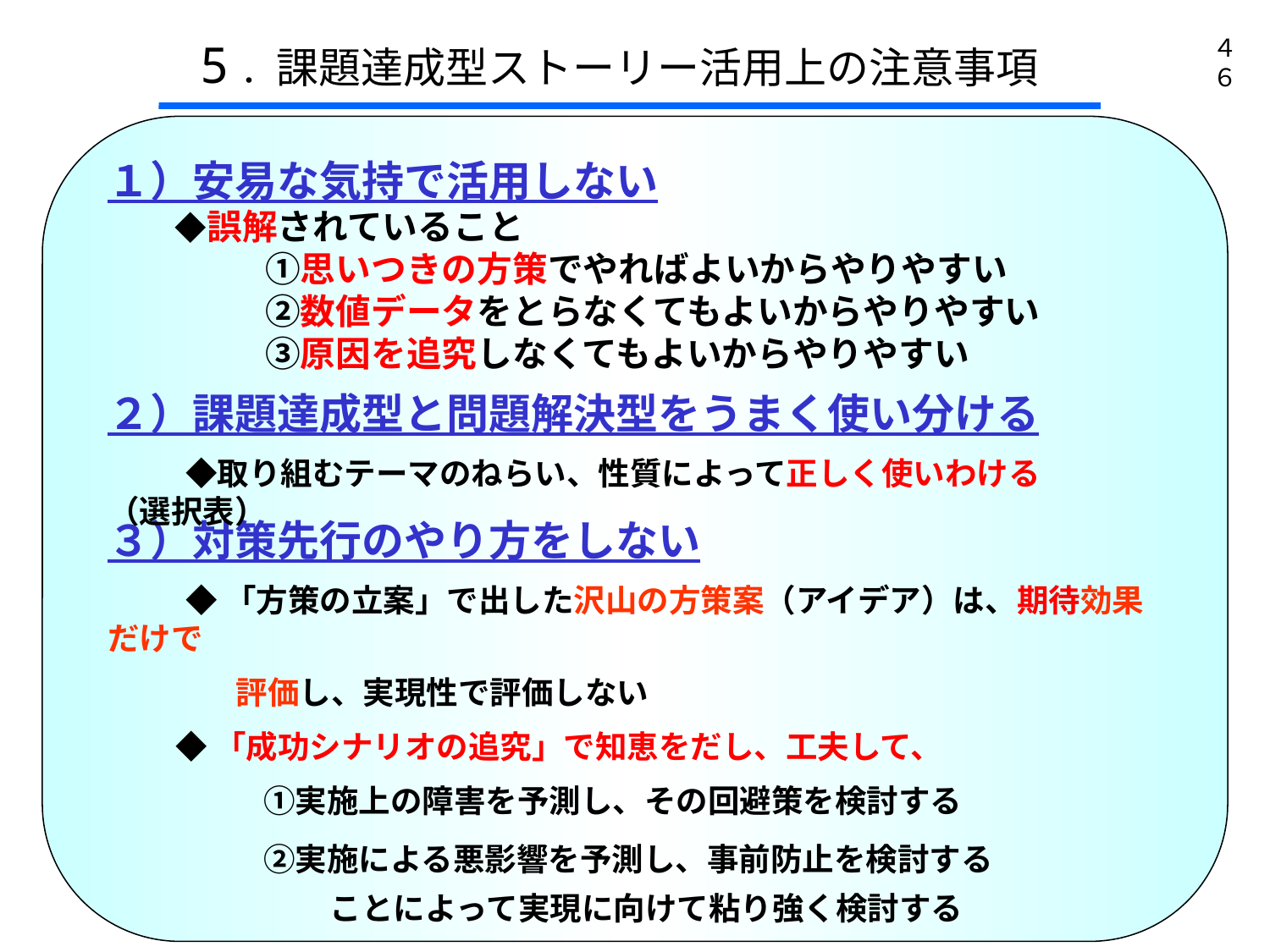

5．課題達成型ストーリー活用上の注意事項
４６

１）安易な気持で活用しない
　    ◆誤解されていること
　　　　  ➀思いつきの方策でやればよいからやりやすい
　　　　  ②数値データをとらなくてもよいからやりやすい
　　　　  ➂原因を追究しなくてもよいからやりやすい
２）課題達成型と問題解決型をうまく使い分ける
　　  ◆取り組むテーマのねらい、性質によって正しく使いわける（選択表）
３）対策先行のやり方をしない
　　  ◆ 「方策の立案」で出した沢山の方策案（アイデア）は、期待効果だけで
　　         評価し、実現性で評価しない
　     ◆ 「成功シナリオの追究」で知恵をだし、工夫して、
　　　　    ➀実施上の障害を予測し、その回避策を検討する
　　　　    ②実施による悪影響を予測し、事前防止を検討する
　　　　　　　ことによって実現に向けて粘り強く検討する